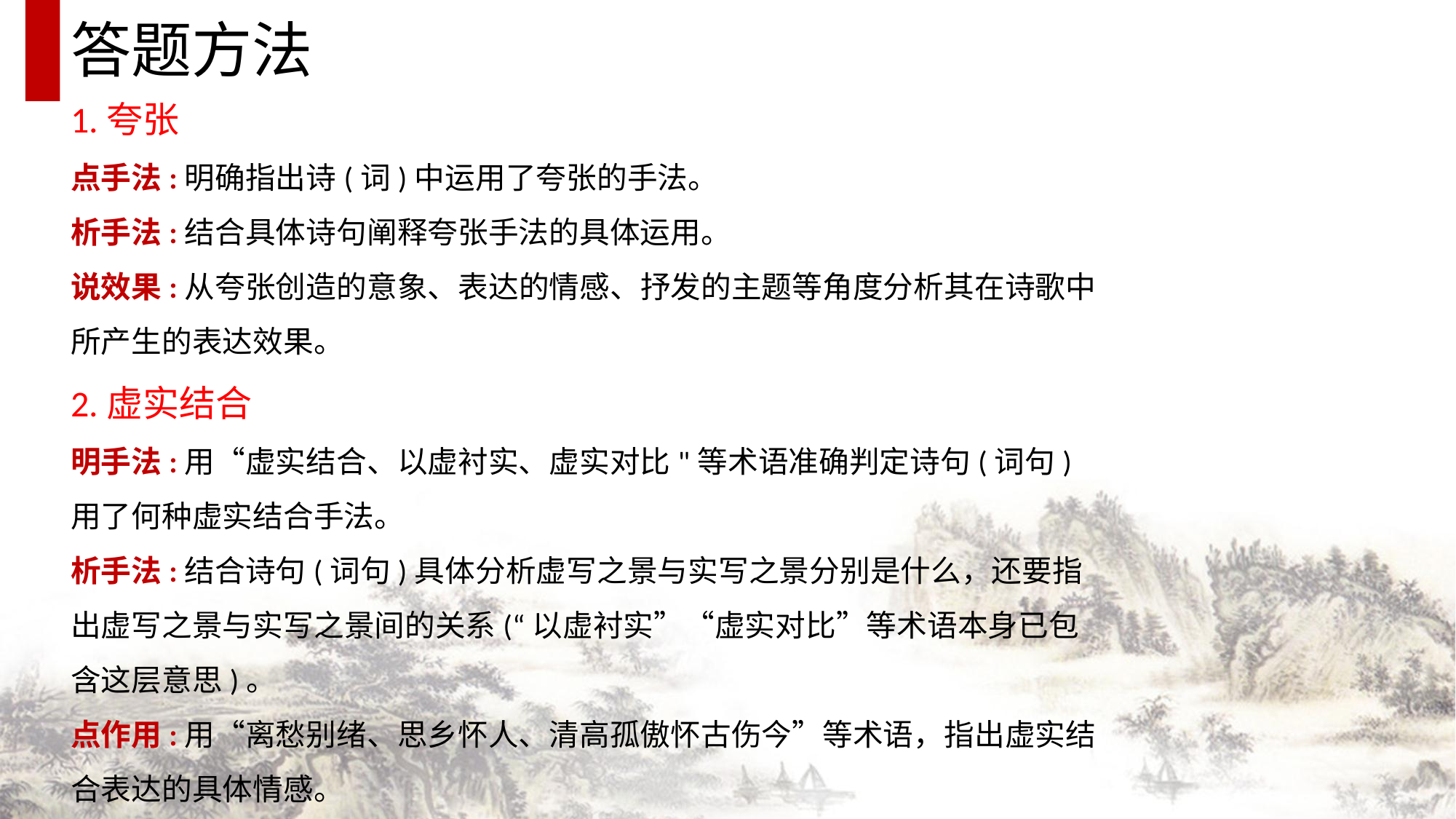

答题方法
1.夸张
点手法:明确指出诗(词)中运用了夸张的手法。
析手法:结合具体诗句阐释夸张手法的具体运用。
说效果:从夸张创造的意象、表达的情感、抒发的主题等角度分析其在诗歌中所产生的表达效果。
2.虚实结合
明手法:用“虚实结合、以虚衬实、虚实对比"等术语准确判定诗句(词句)用了何种虚实结合手法。
析手法:结合诗句(词句)具体分析虚写之景与实写之景分别是什么，还要指出虚写之景与实写之景间的关系(“以虚衬实”“虚实对比”等术语本身已包含这层意思)。
点作用:用“离愁别绪、思乡怀人、清高孤傲怀古伤今”等术语，指出虚实结合表达的具体情感。